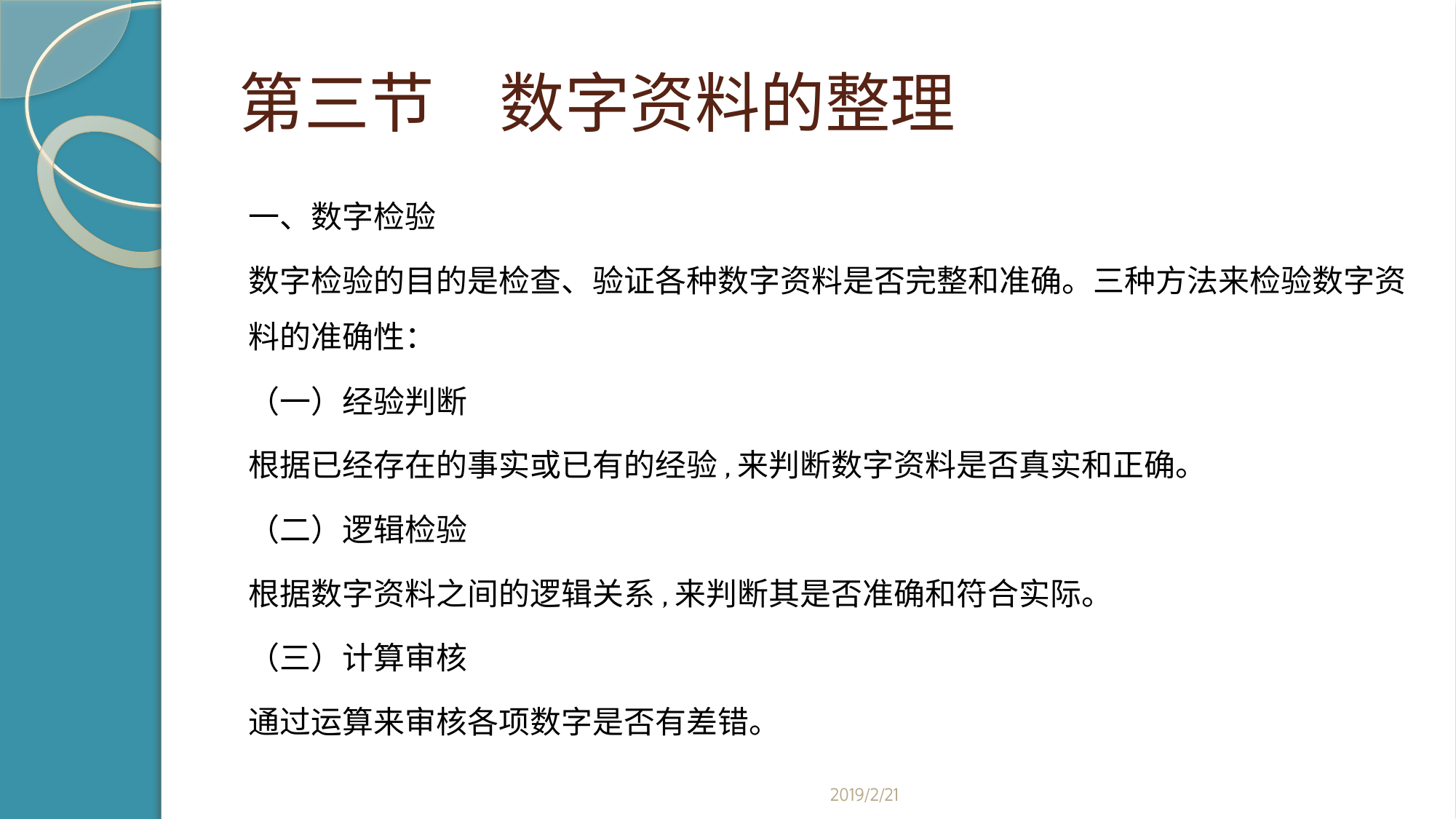

# 第三节　数字资料的整理
一、数字检验
数字检验的目的是检查、验证各种数字资料是否完整和准确。三种方法来检验数字资料的准确性：
（一）经验判断
根据已经存在的事实或已有的经验,来判断数字资料是否真实和正确。
（二）逻辑检验
根据数字资料之间的逻辑关系,来判断其是否准确和符合实际。
（三）计算审核
通过运算来审核各项数字是否有差错。
2019/2/21